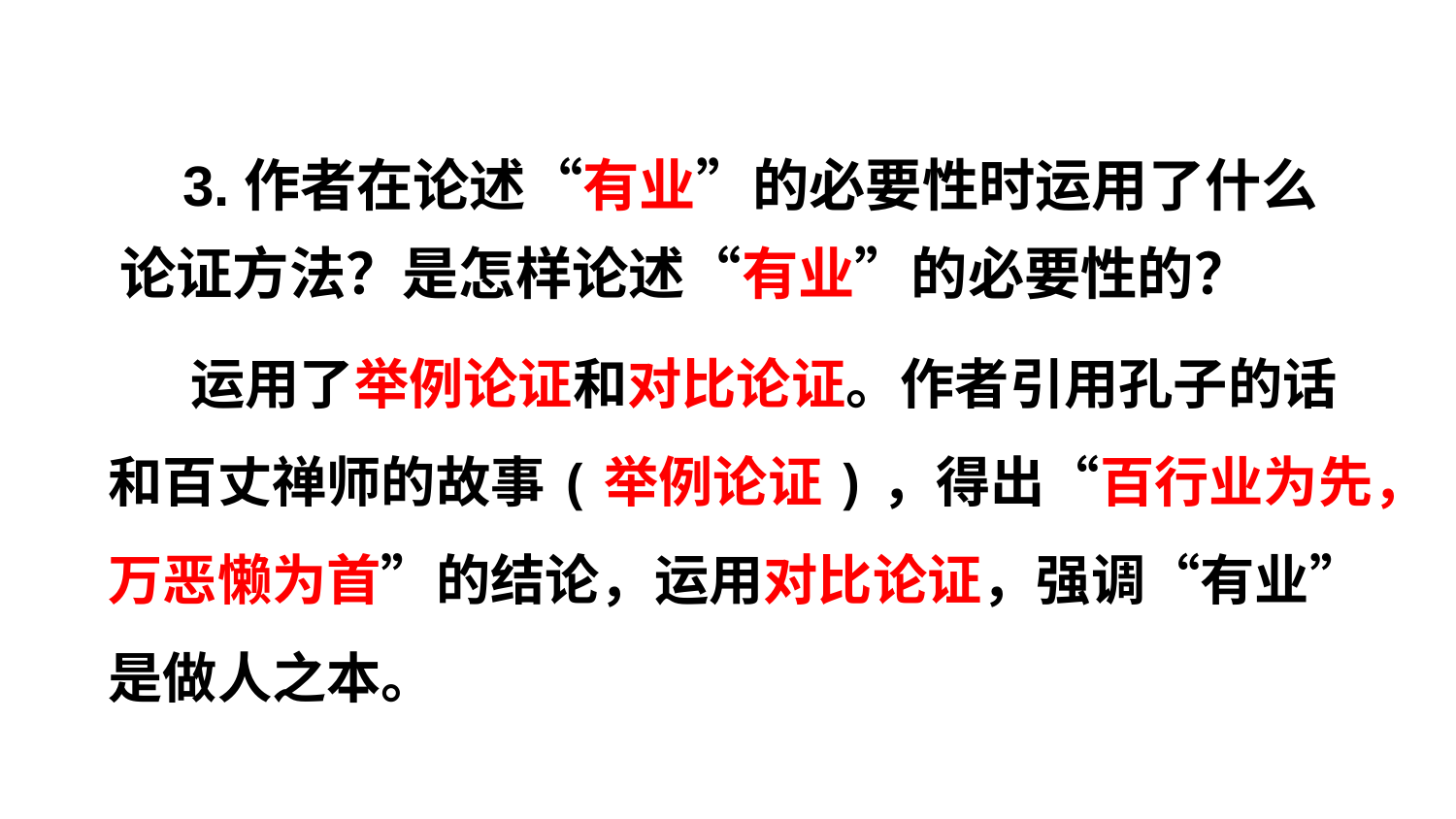

3.作者在论述“有业”的必要性时运用了什么论证方法？是怎样论述“有业”的必要性的？
   运用了举例论证和对比论证。作者引用孔子的话和百丈禅师的故事(举例论证)，得出“百行业为先，万恶懒为首”的结论，运用对比论证，强调“有业”是做人之本。